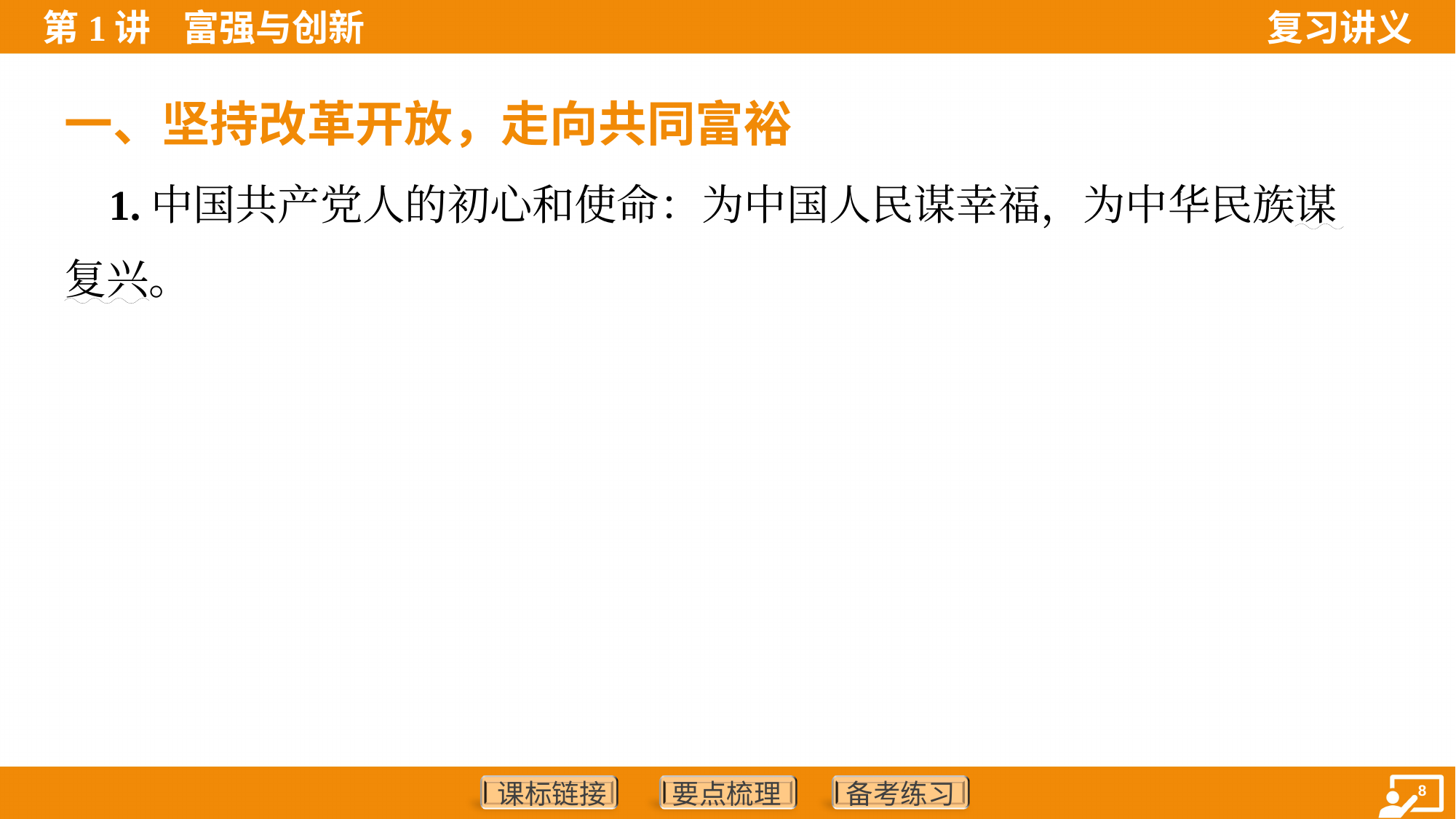

一、坚持改革开放，走向共同富裕
    1.中国共产党人的初心和使命：为中国人民谋幸福，为中华民族谋
复兴。